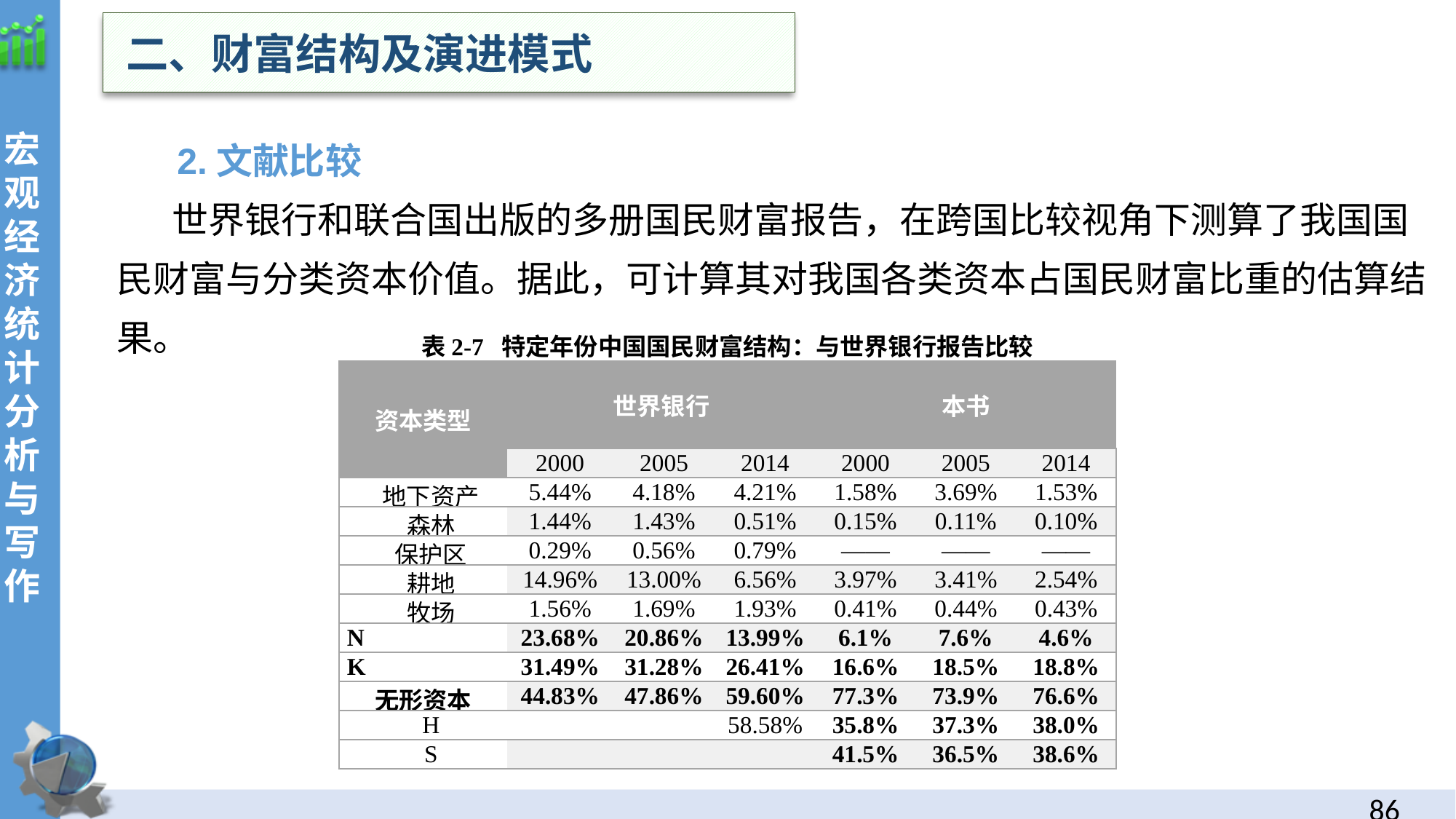

二、财富结构及演进模式
          2.文献比较
         世界银行和联合国出版的多册国民财富报告，在跨国比较视角下测算了我国国民财富与分类资本价值。据此，可计算其对我国各类资本占国民财富比重的估算结果。

表2-7  特定年份中国国民财富结构：与世界银行报告比较
| 资本类型 | 世界银行 |  |  |  | 本书 |  |
| --- | --- | --- | --- | --- | --- | --- |
|  | 2000 | 2005 | 2014 | 2000 | 2005 | 2014 |
| 地下资产 | 5.44% | 4.18% | 4.21% | 1.58% | 3.69% | 1.53% |
| 森林 | 1.44% | 1.43% | 0.51% | 0.15% | 0.11% | 0.10% |
| 保护区 | 0.29% | 0.56% | 0.79% | —— | —— | —— |
| 耕地 | 14.96% | 13.00% | 6.56% | 3.97% | 3.41% | 2.54% |
| 牧场 | 1.56% | 1.69% | 1.93% | 0.41% | 0.44% | 0.43% |
| N | 23.68% | 20.86% | 13.99% | 6.1% | 7.6% | 4.6% |
| K | 31.49% | 31.28% | 26.41% | 16.6% | 18.5% | 18.8% |
| 无形资本 | 44.83% | 47.86% | 59.60% | 77.3% | 73.9% | 76.6% |
| H |  |  | 58.58% | 35.8% | 37.3% | 38.0% |
| S |  |  |  | 41.5% | 36.5% | 38.6% |
86